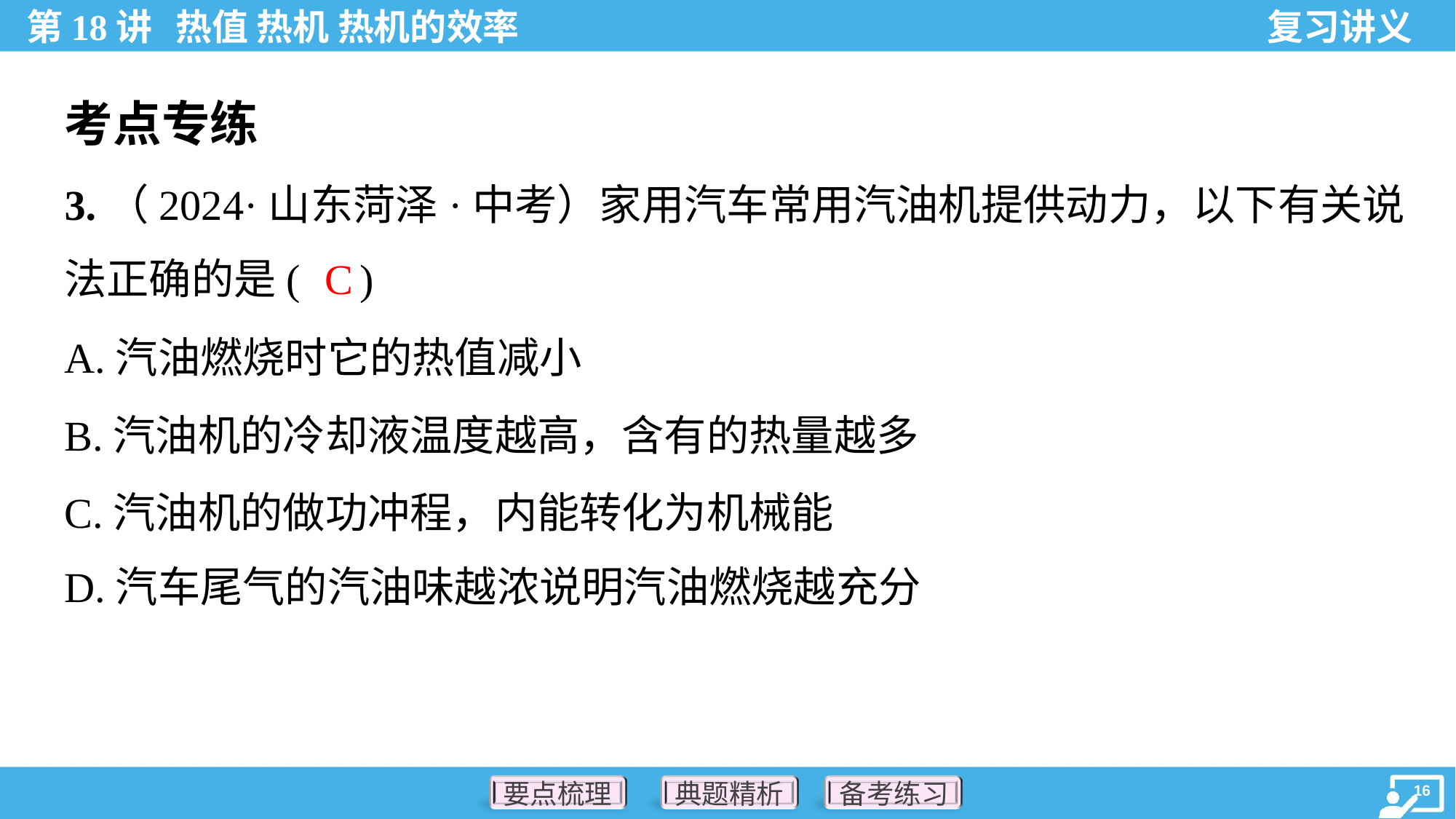

考点专练
3.（2024·山东菏泽·中考）家用汽车常用汽油机提供动力，以下有关说
法正确的是(     )
C
A.汽油燃烧时它的热值减小
B.汽油机的冷却液温度越高，含有的热量越多
C.汽油机的做功冲程，内能转化为机械能
D.汽车尾气的汽油味越浓说明汽油燃烧越充分